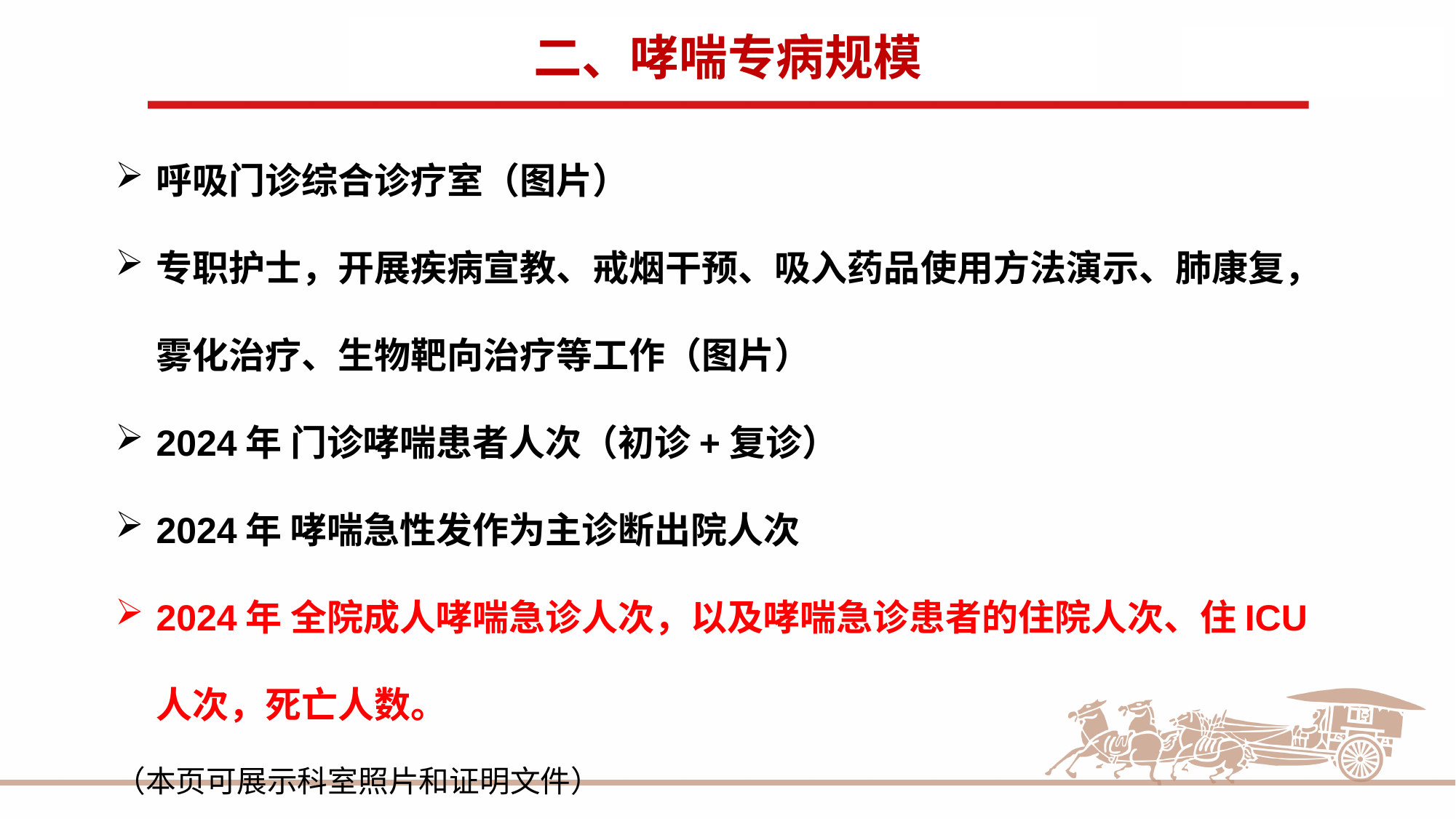

二、哮喘专病规模
呼吸门诊综合诊疗室（图片）
专职护士，开展疾病宣教、戒烟干预、吸入药品使用方法演示、肺康复，雾化治疗、生物靶向治疗等工作（图片）
2024年 门诊哮喘患者人次（初诊+复诊）
2024年 哮喘急性发作为主诊断出院人次
2024年 全院成人哮喘急诊人次，以及哮喘急诊患者的住院人次、住ICU人次，死亡人数。
（本页可展示科室照片和证明文件）